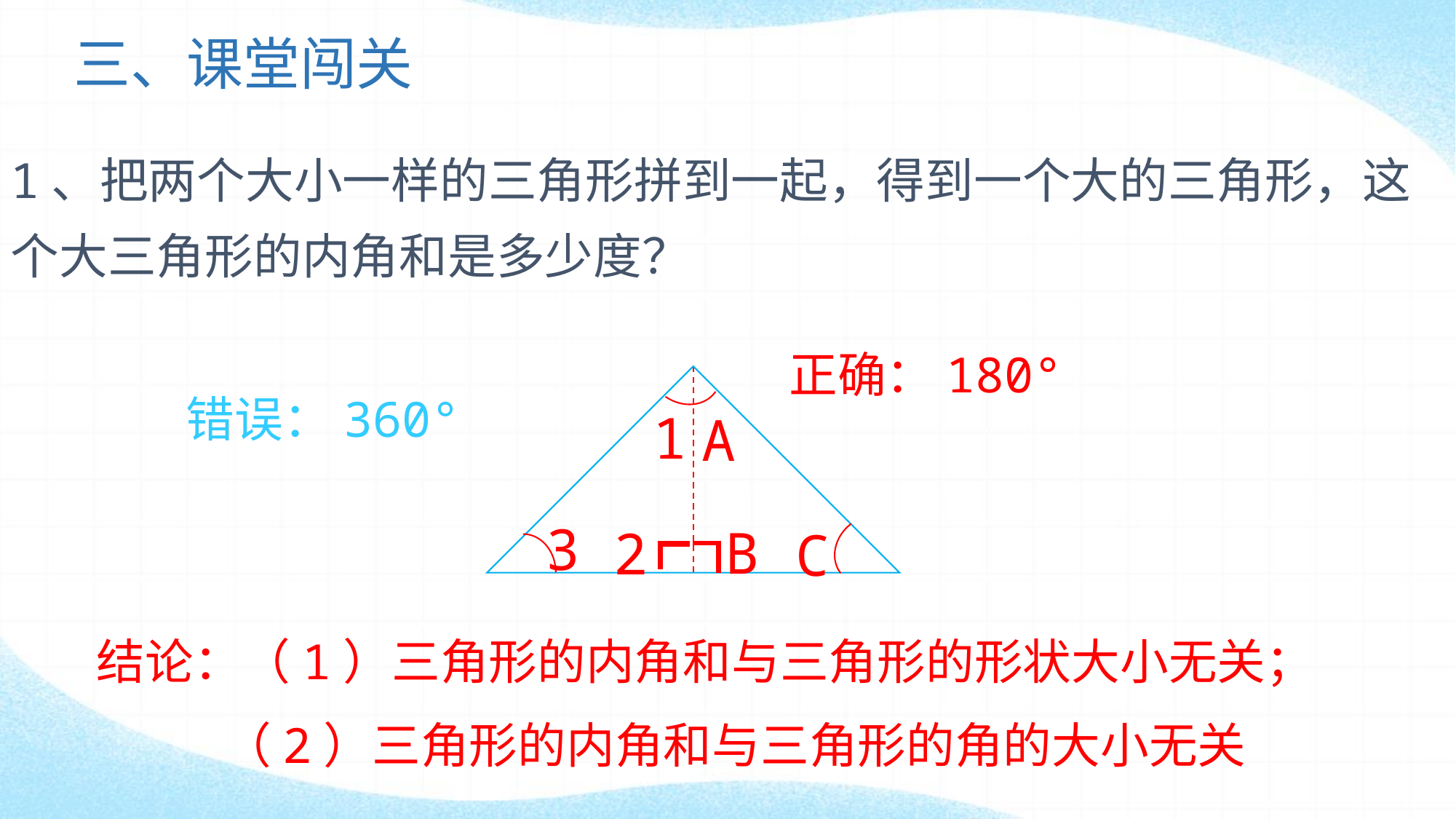

# 三、课堂闯关
1、把两个大小一样的三角形拼到一起，得到一个大的三角形，这个大三角形的内角和是多少度？
正确：180°

1
A
3
B
2
C

错误：360°
结论：（1）三角形的内角和与三角形的形状大小无关；
（2）三角形的内角和与三角形的角的大小无关